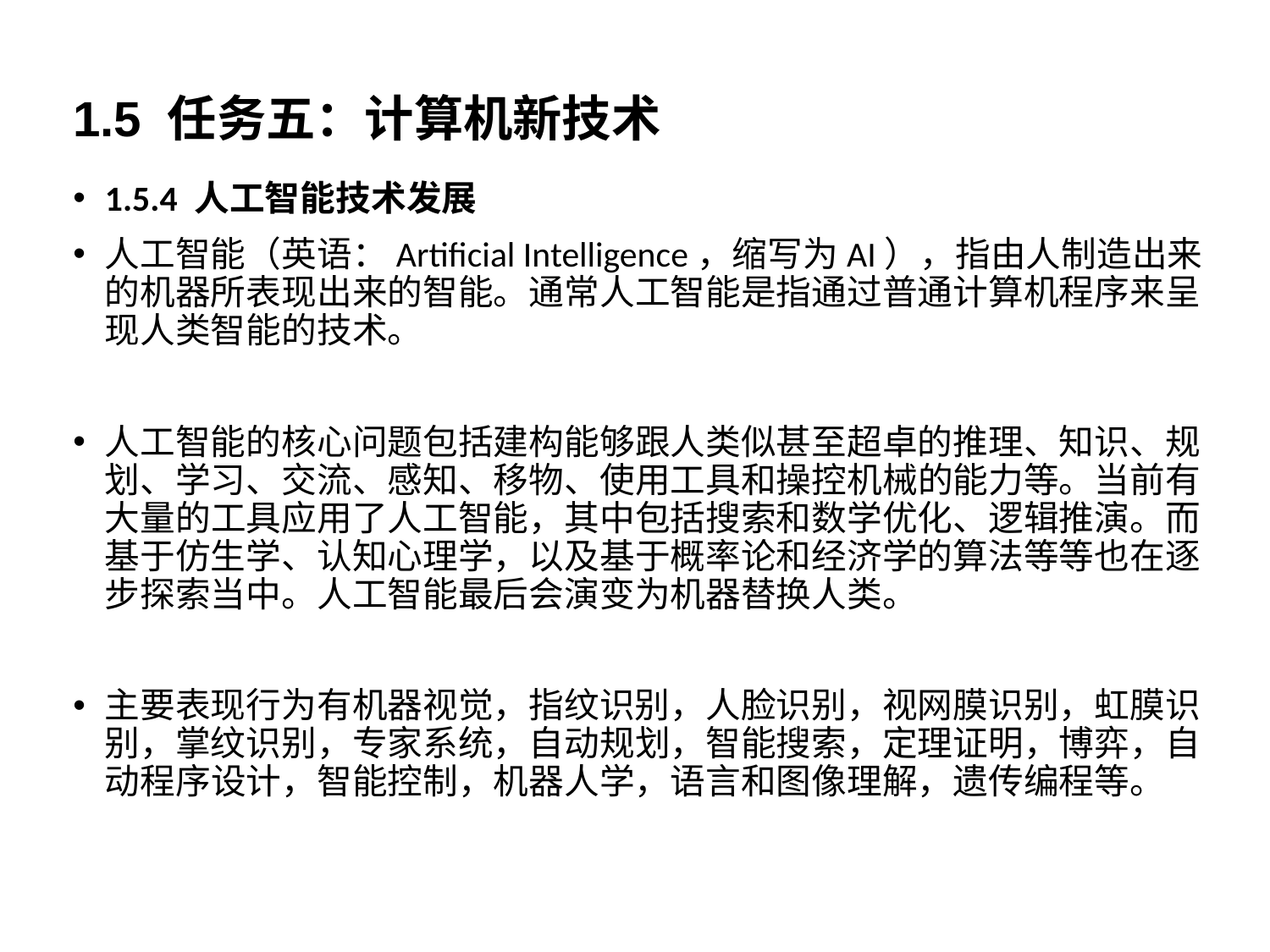

# 1.5 任务五：计算机新技术
1.5.4 人工智能技术发展
人工智能（英语：Artificial Intelligence，缩写为AI），指由人制造出来的机器所表现出来的智能。通常人工智能是指通过普通计算机程序来呈现人类智能的技术。

人工智能的核心问题包括建构能够跟人类似甚至超卓的推理、知识、规划、学习、交流、感知、移物、使用工具和操控机械的能力等。当前有大量的工具应用了人工智能，其中包括搜索和数学优化、逻辑推演。而基于仿生学、认知心理学，以及基于概率论和经济学的算法等等也在逐步探索当中。人工智能最后会演变为机器替换人类。

主要表现行为有机器视觉，指纹识别，人脸识别，视网膜识别，虹膜识别，掌纹识别，专家系统，自动规划，智能搜索，定理证明，博弈，自动程序设计，智能控制，机器人学，语言和图像理解，遗传编程等。